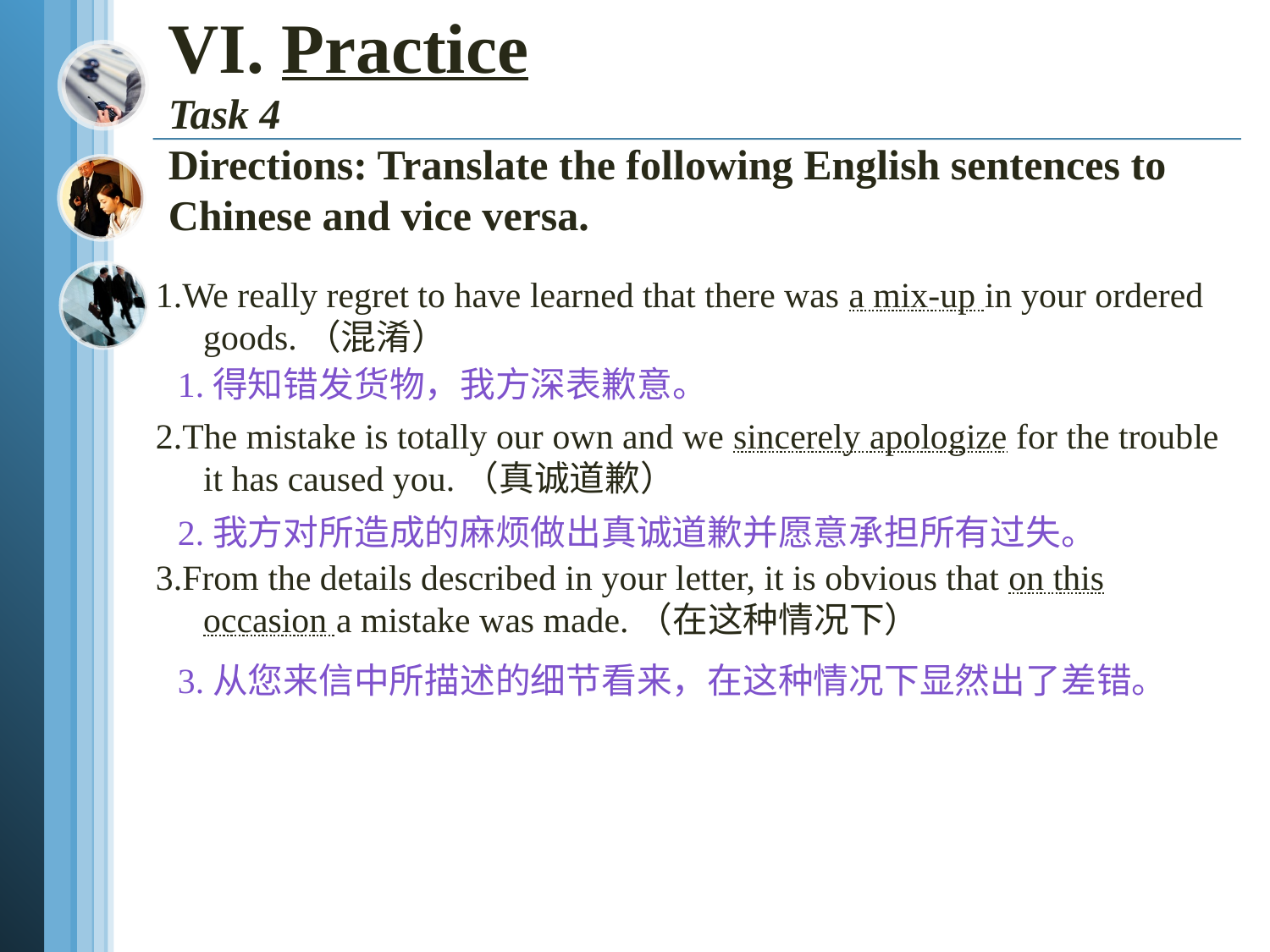

# VI. Practice Task 4 Directions: Translate the following English sentences to Chinese and vice versa.
1.We really regret to have learned that there was a mix-up in your ordered goods.（混淆）

2.The mistake is totally our own and we sincerely apologize for the trouble it has caused you.（真诚道歉）

3.From the details described in your letter, it is obvious that on this occasion a mistake was made.（在这种情况下）

1.得知错发货物，我方深表歉意。

2.我方对所造成的麻烦做出真诚道歉并愿意承担所有过失。

3.从您来信中所描述的细节看来，在这种情况下显然出了差错。